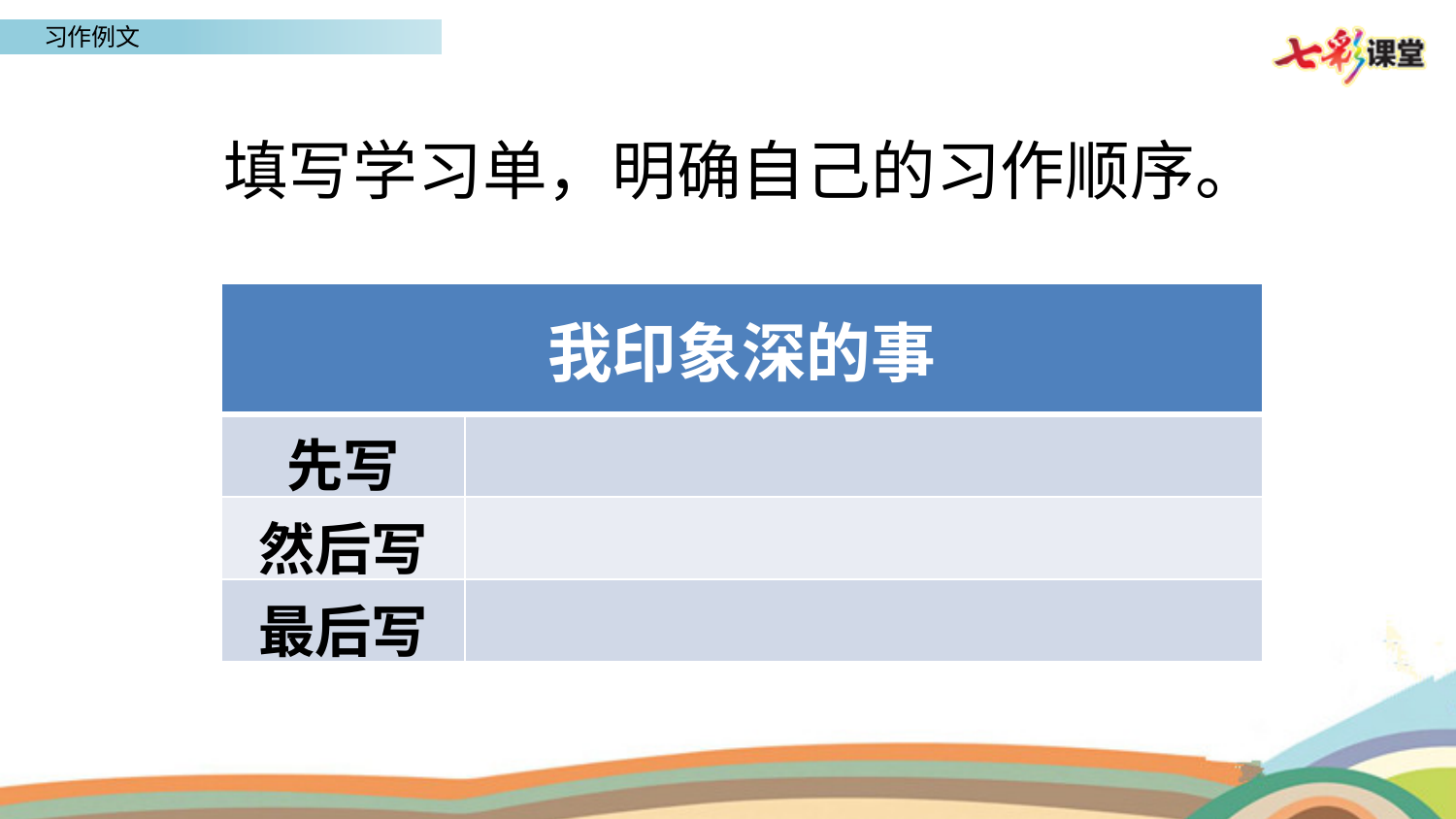

填写学习单，明确自己的习作顺序。
| 我印象深的事 |  |
| --- | --- |
| 先写 |  |
| 然后写 |  |
| 最后写 |  |